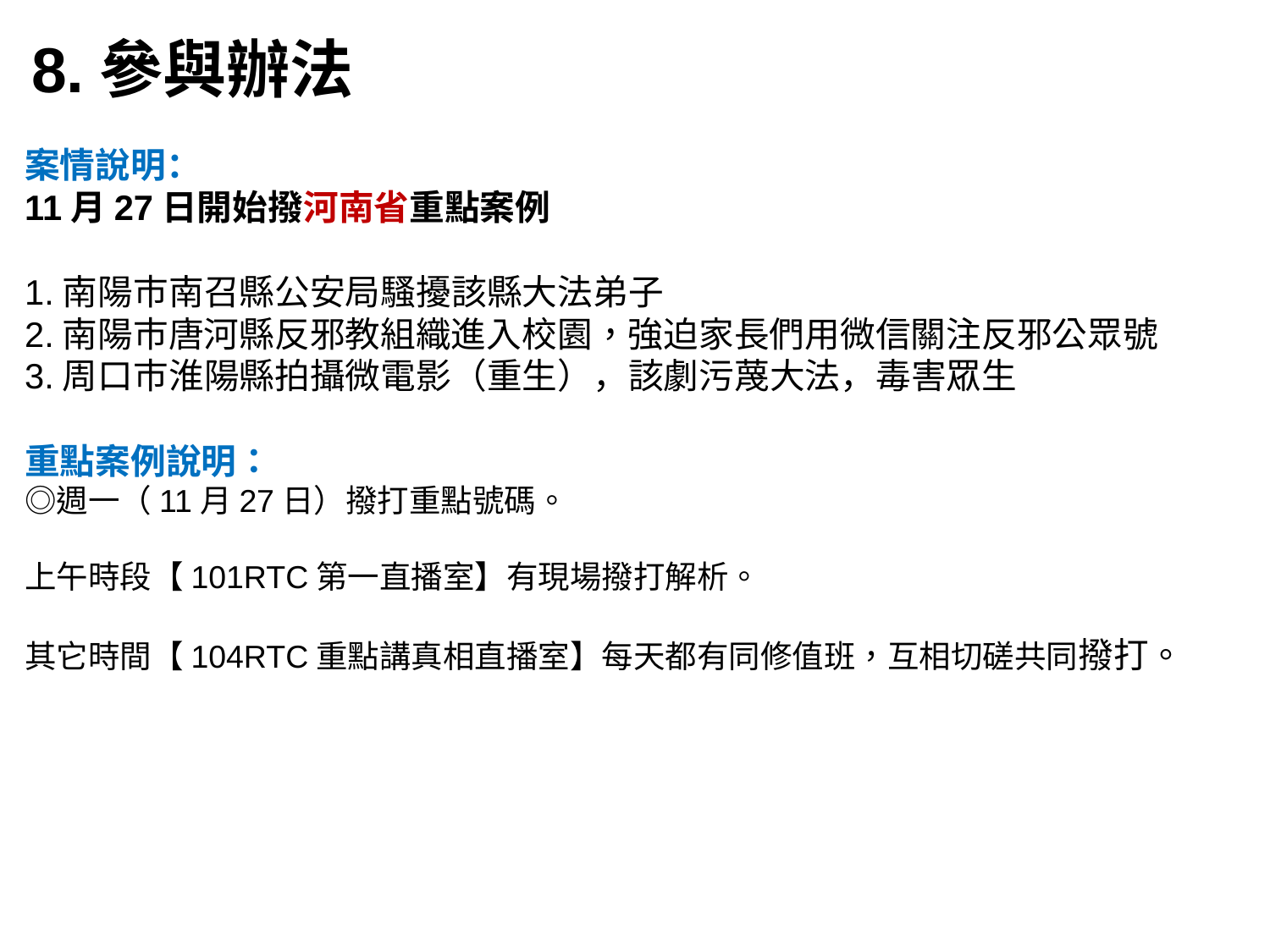

8.參與辦法
案情說明：
11月27日開始撥河南省重點案例

1.南陽市南召縣公安局騷擾該縣大法弟子
2.南陽市唐河縣反邪教組織進入校園，強迫家長們用微信關注反邪公眾號
3.周口市淮陽縣拍攝微電影（重生），該劇污蔑大法，毒害眾生

重點案例說明：
◎週一（11月27日）撥打重點號碼。
上午時段【101RTC第一直播室】有現場撥打解析。

其它時間【104RTC重點講真相直播室】每天都有同修值班，互相切磋共同撥打。